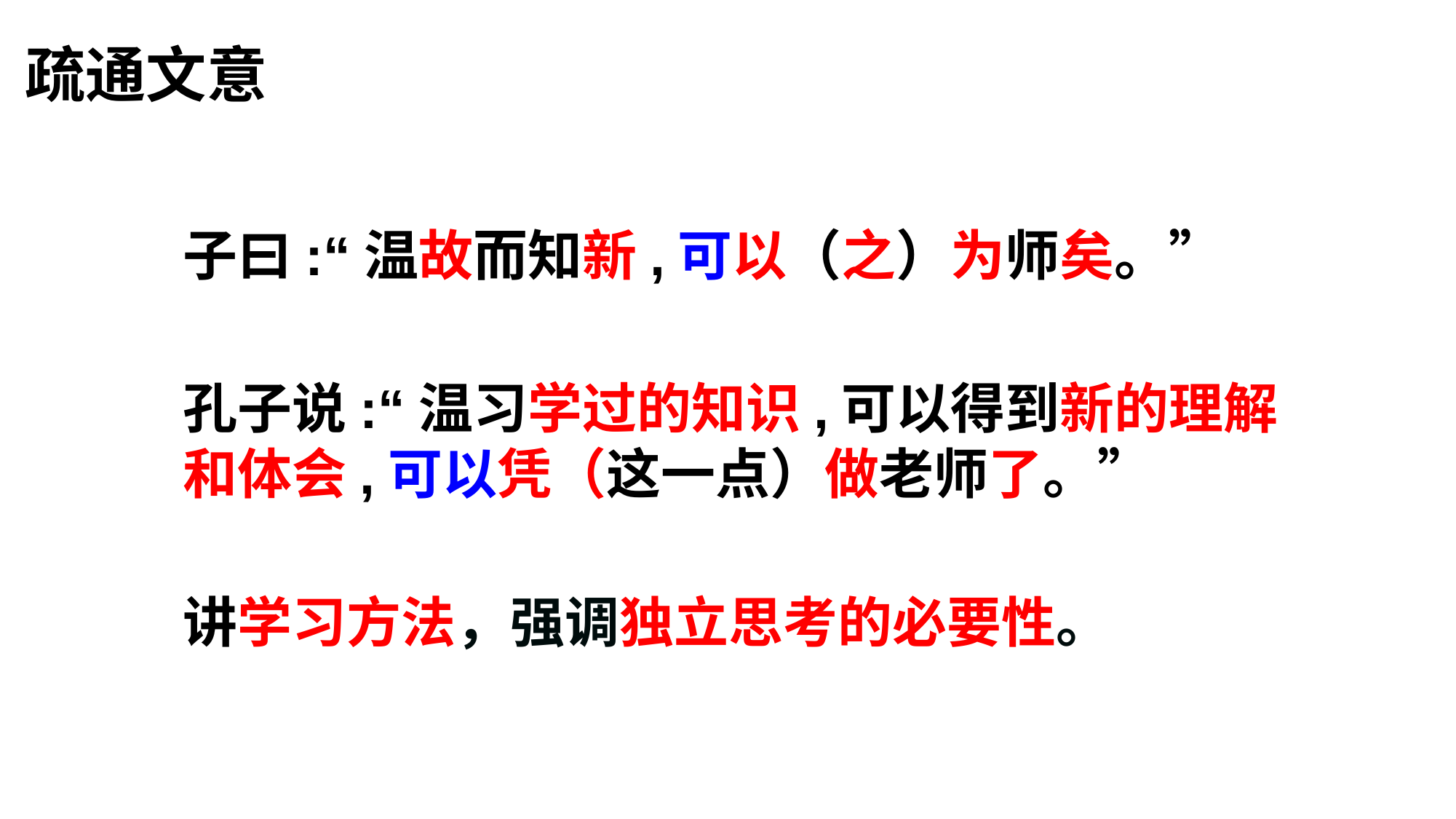

疏通文意
子曰:“温故而知新,可以（之）为师矣。”

孔子说:“温习学过的知识,可以得到新的理解和体会,可以凭（这一点）做老师了。”
讲学习方法，强调独立思考的必要性。